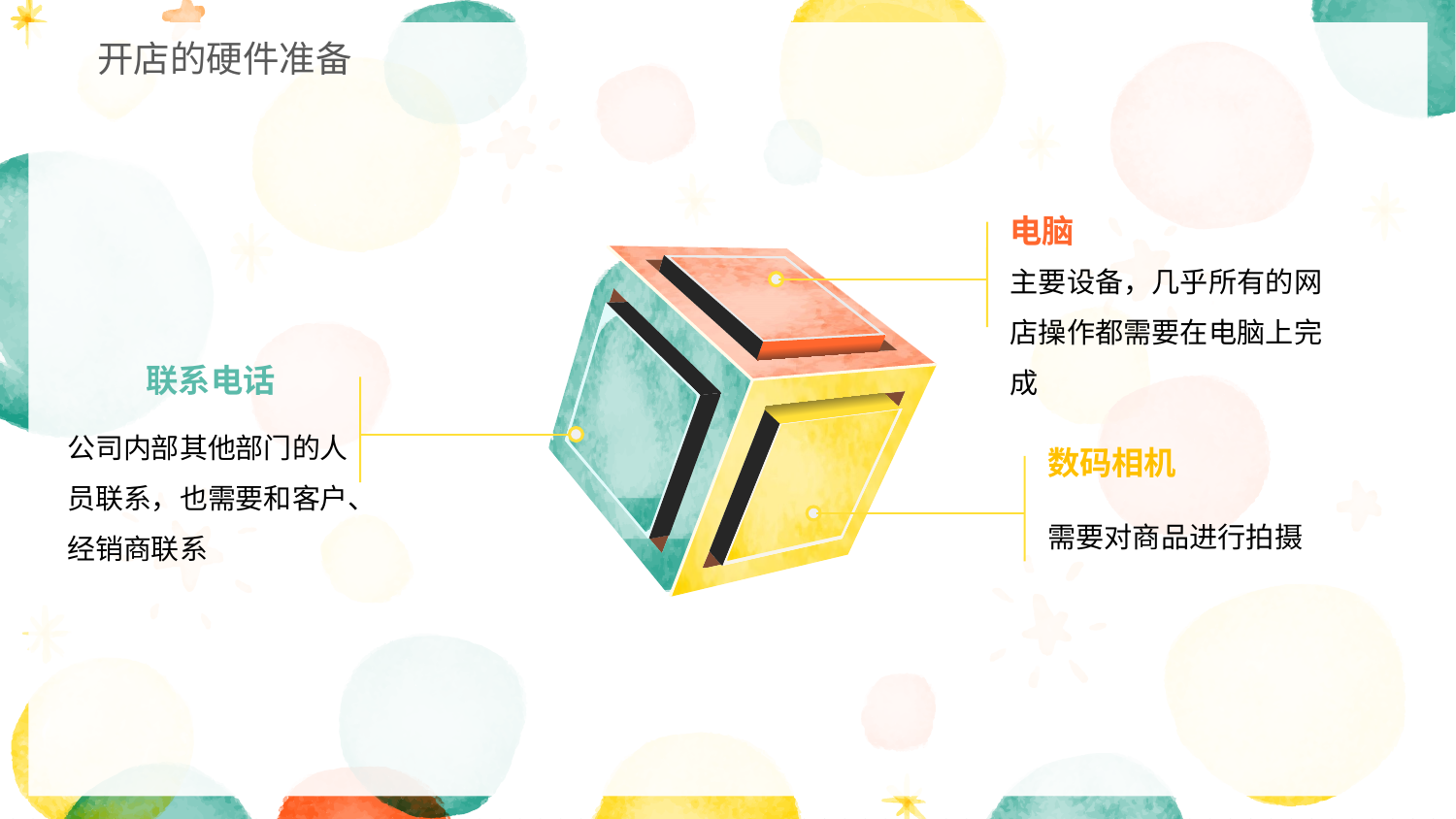

开店的硬件准备
电脑
主要设备，几乎所有的网店操作都需要在电脑上完成

联系电话
公司内部其他部门的人员联系，也需要和客户、经销商联系

数码相机
需要对商品进行拍摄